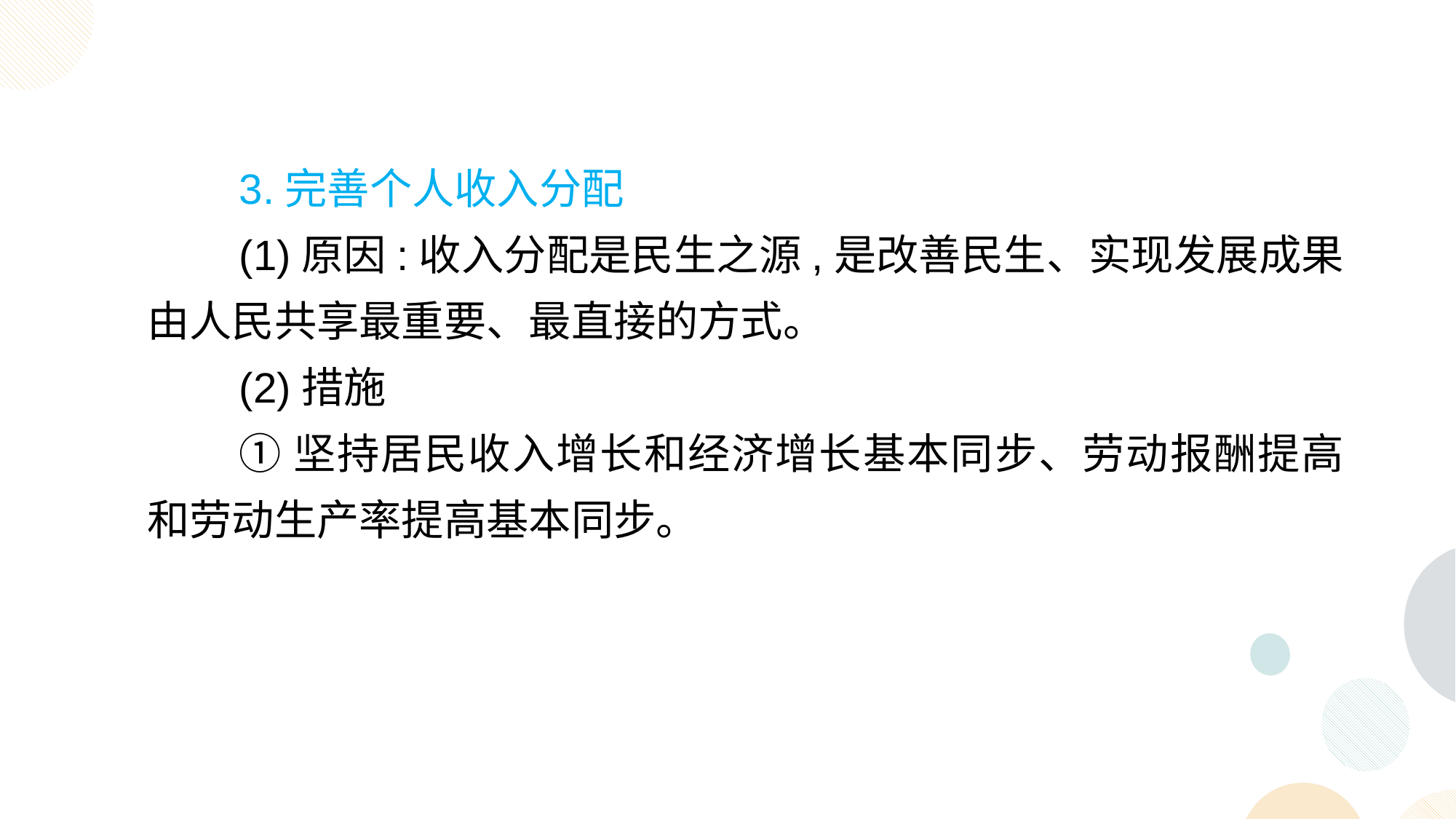

3.完善个人收入分配
(1)原因:收入分配是民生之源,是改善民生、实现发展成果由人民共享最重要、最直接的方式。
(2)措施
①坚持居民收入增长和经济增长基本同步、劳动报酬提高和劳动生产率提高基本同步。